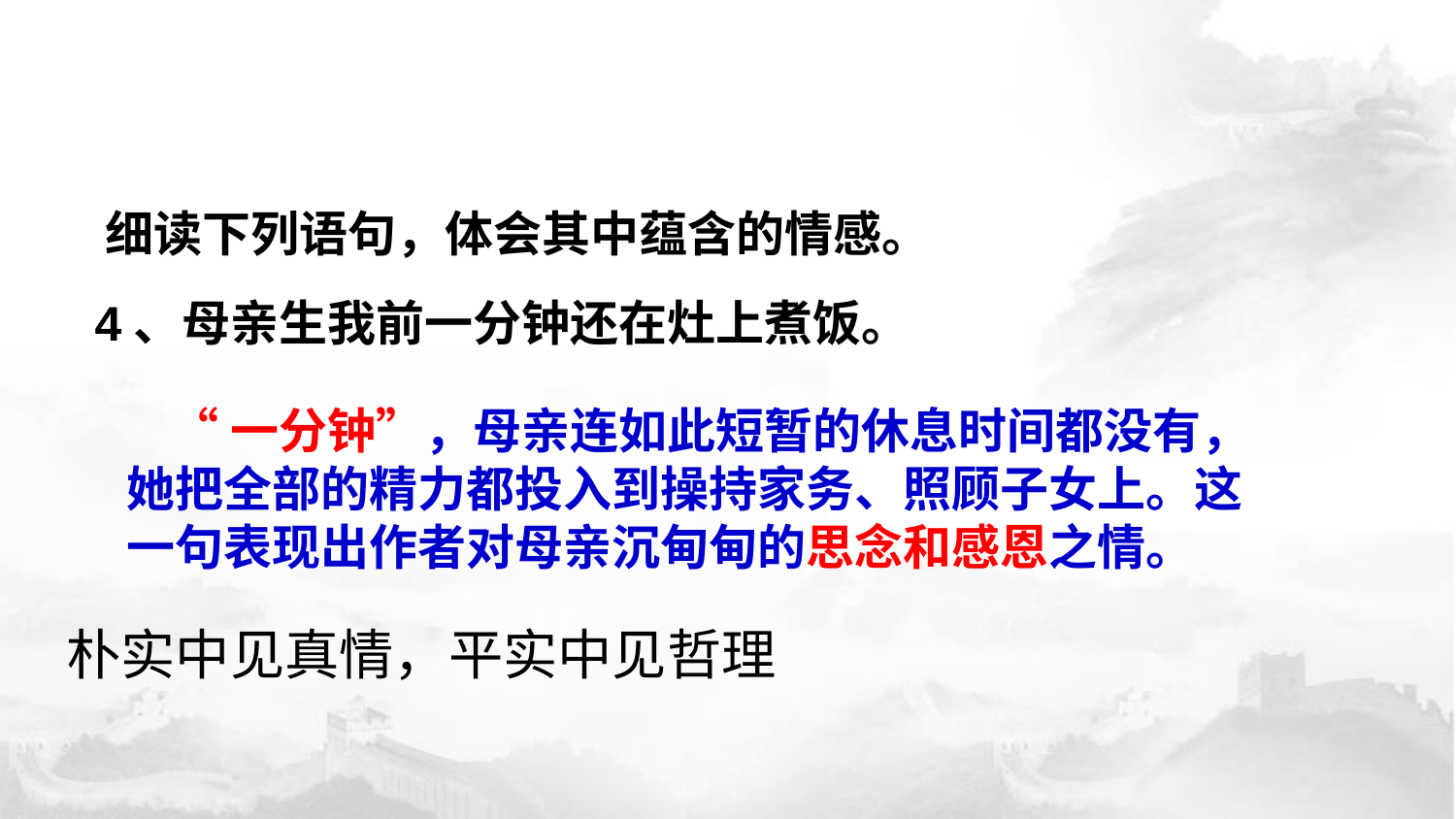

细读下列语句，体会其中蕴含的情感。
4、母亲生我前一分钟还在灶上煮饭。
    “一分钟”，母亲连如此短暂的休息时间都没有，她把全部的精力都投入到操持家务、照顾子女上。这一句表现出作者对母亲沉甸甸的思念和感恩之情。
朴实中见真情，平实中见哲理